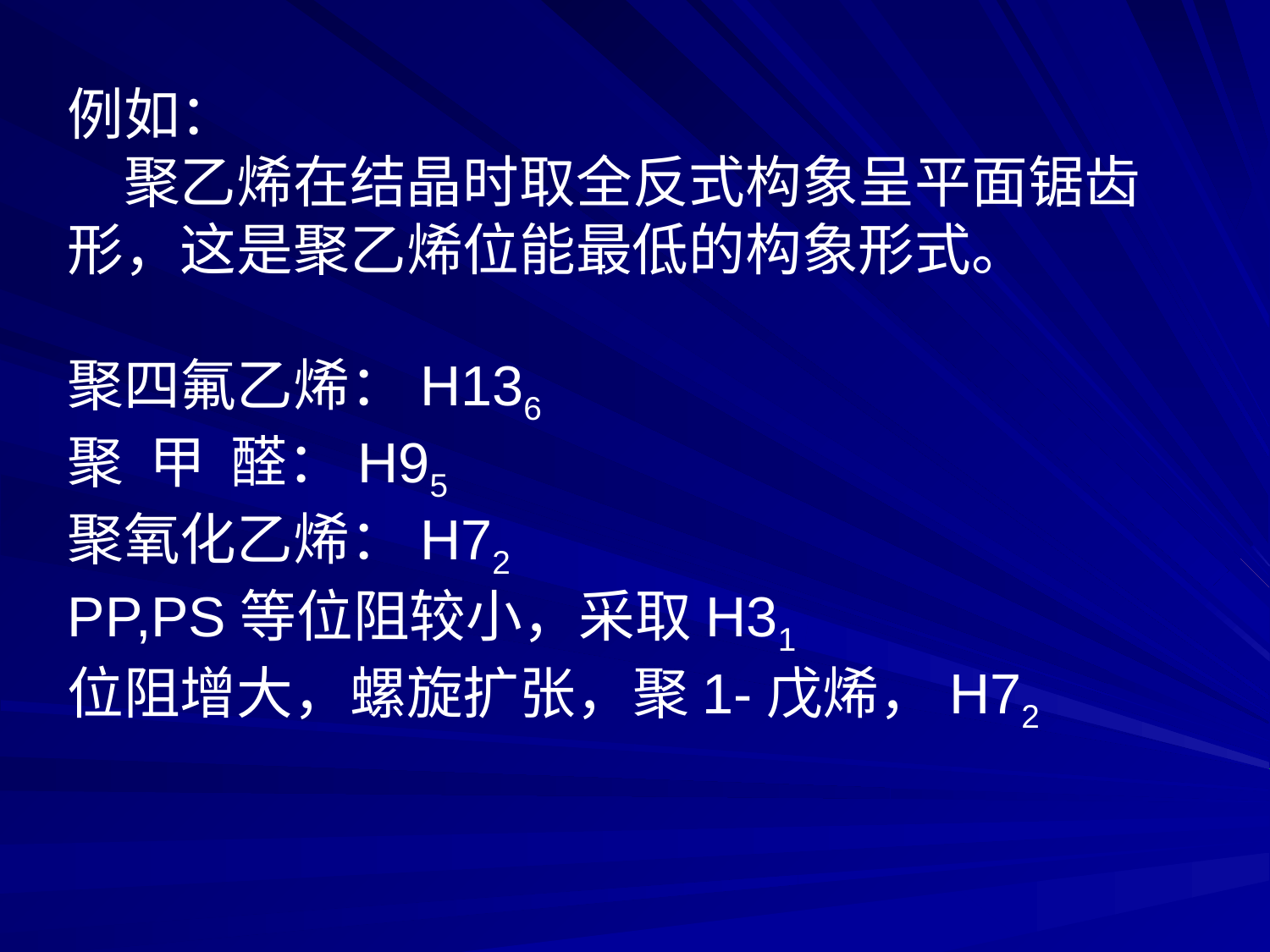

例如：
　聚乙烯在结晶时取全反式构象呈平面锯齿形，这是聚乙烯位能最低的构象形式。

聚四氟乙烯：H136
聚  甲  醛：H95
聚氧化乙烯：H72
PP,PS等位阻较小，采取H31
位阻增大，螺旋扩张，聚1-戊烯，H72